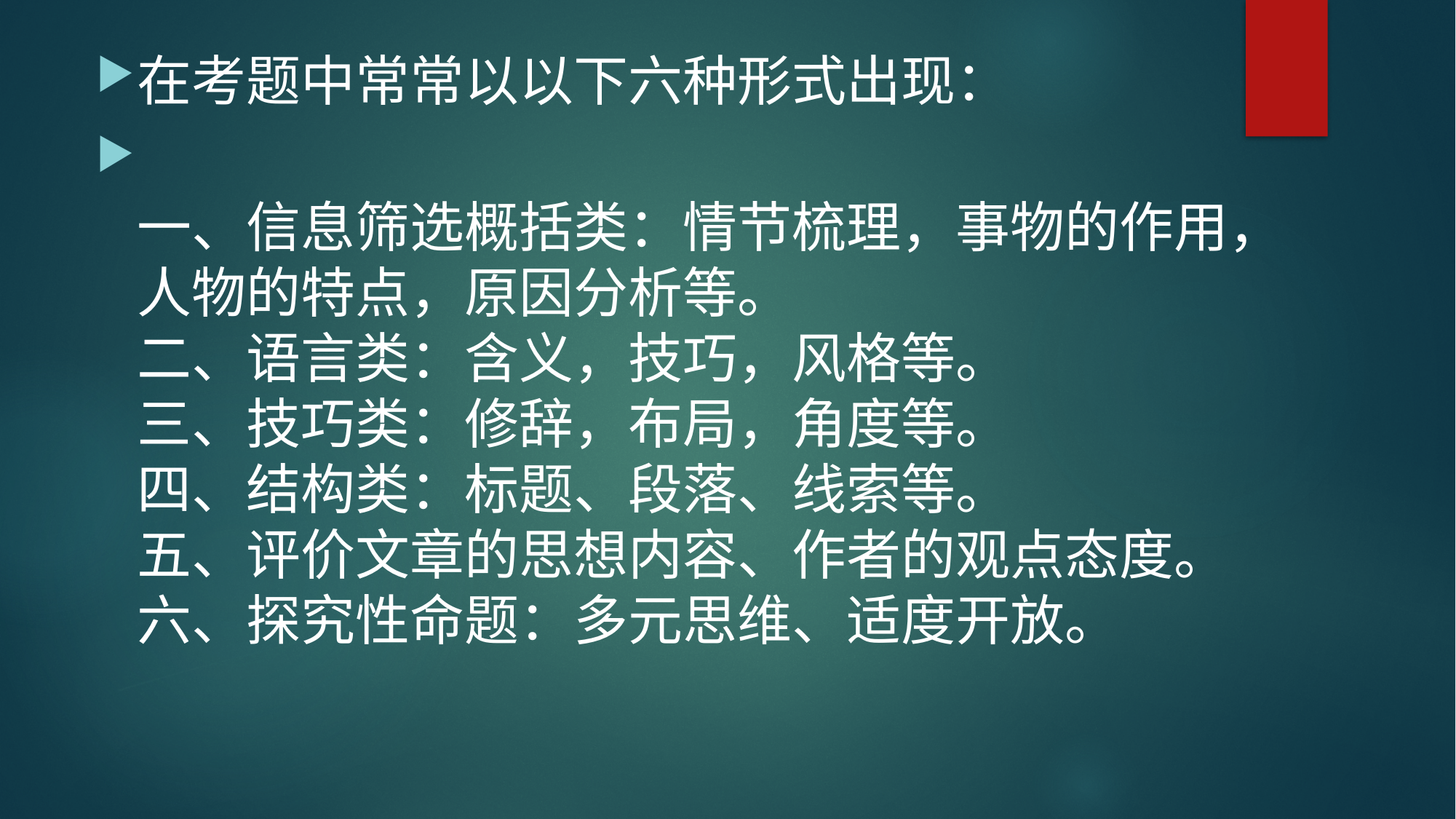

在考题中常常以以下六种形式出现：
一、信息筛选概括类：情节梳理，事物的作用，人物的特点，原因分析等。
二、语言类：含义，技巧，风格等。
三、技巧类：修辞，布局，角度等。
四、结构类：标题、段落、线索等。
五、评价文章的思想内容、作者的观点态度。
六、探究性命题：多元思维、适度开放。